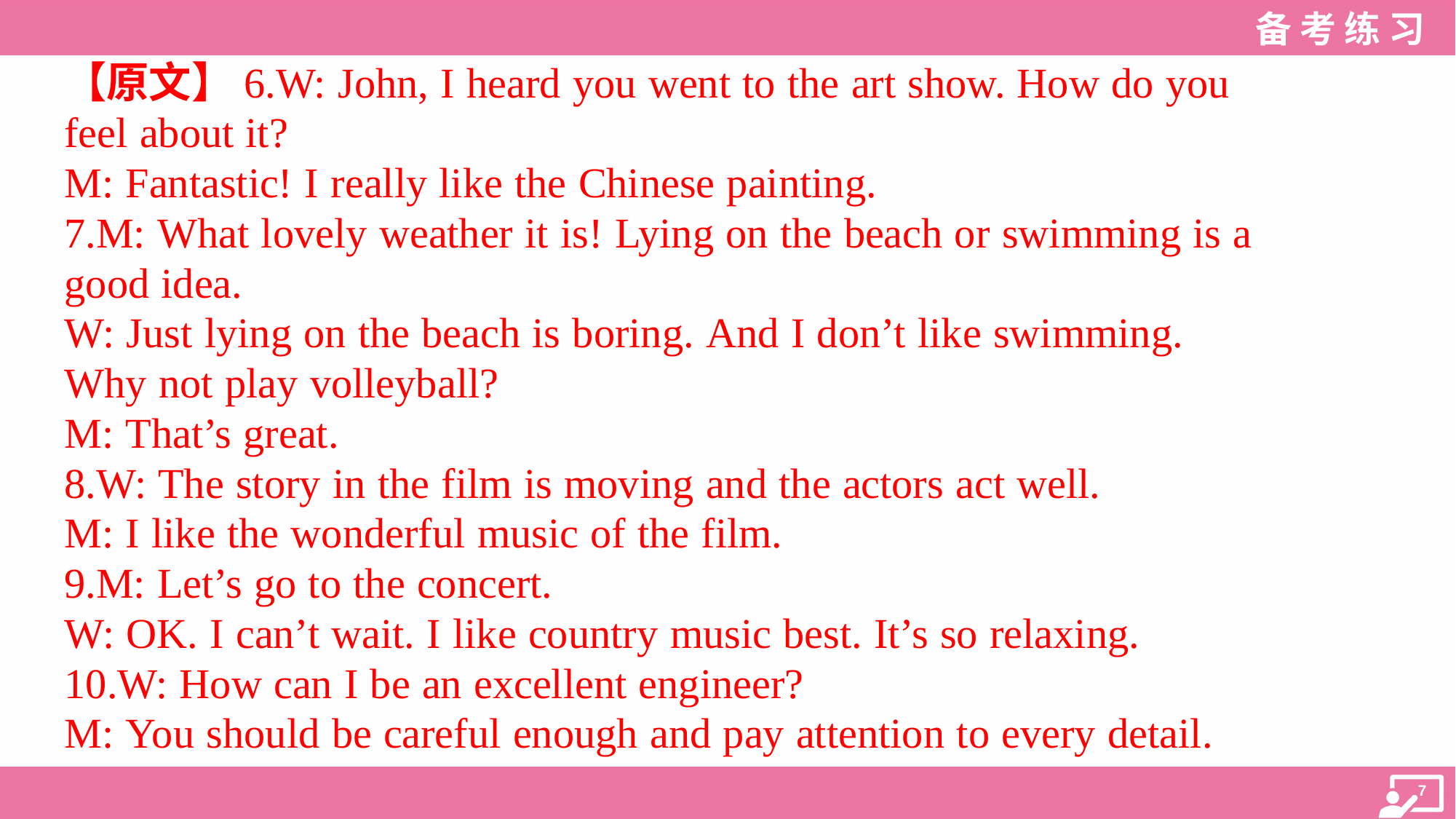

【原文】6.W: John, I heard you went to the art show. How do you
feel about it?
M: Fantastic! I really like the Chinese painting.
7.M: What lovely weather it is! Lying on the beach or swimming is a
good idea.
W: Just lying on the beach is boring. And I don’t like swimming.
Why not play volleyball?
M: That’s great.
8.W: The story in the film is moving and the actors act well.
M: I like the wonderful music of the film.
9.M: Let’s go to the concert.
W: OK. I can’t wait. I like country music best. It’s so relaxing.
10.W: How can I be an excellent engineer?
M: You should be careful enough and pay attention to every detail.